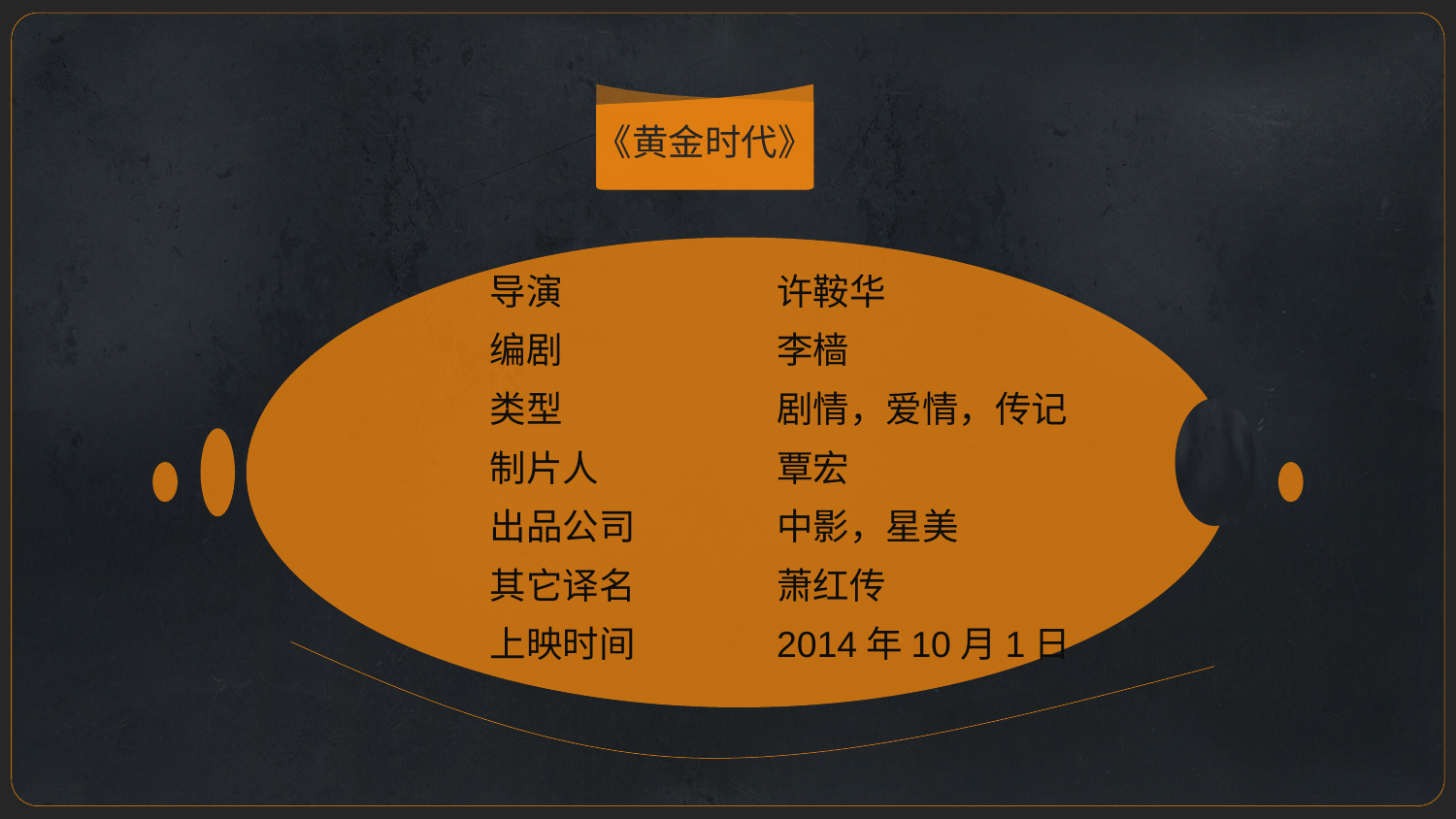

《黄金时代》

导演
许鞍华
编剧
李樯
类型
剧情，爱情，传记

制片人
覃宏

出品公司
中影，星美
其它译名
萧红传
上映时间
2014年10月1日